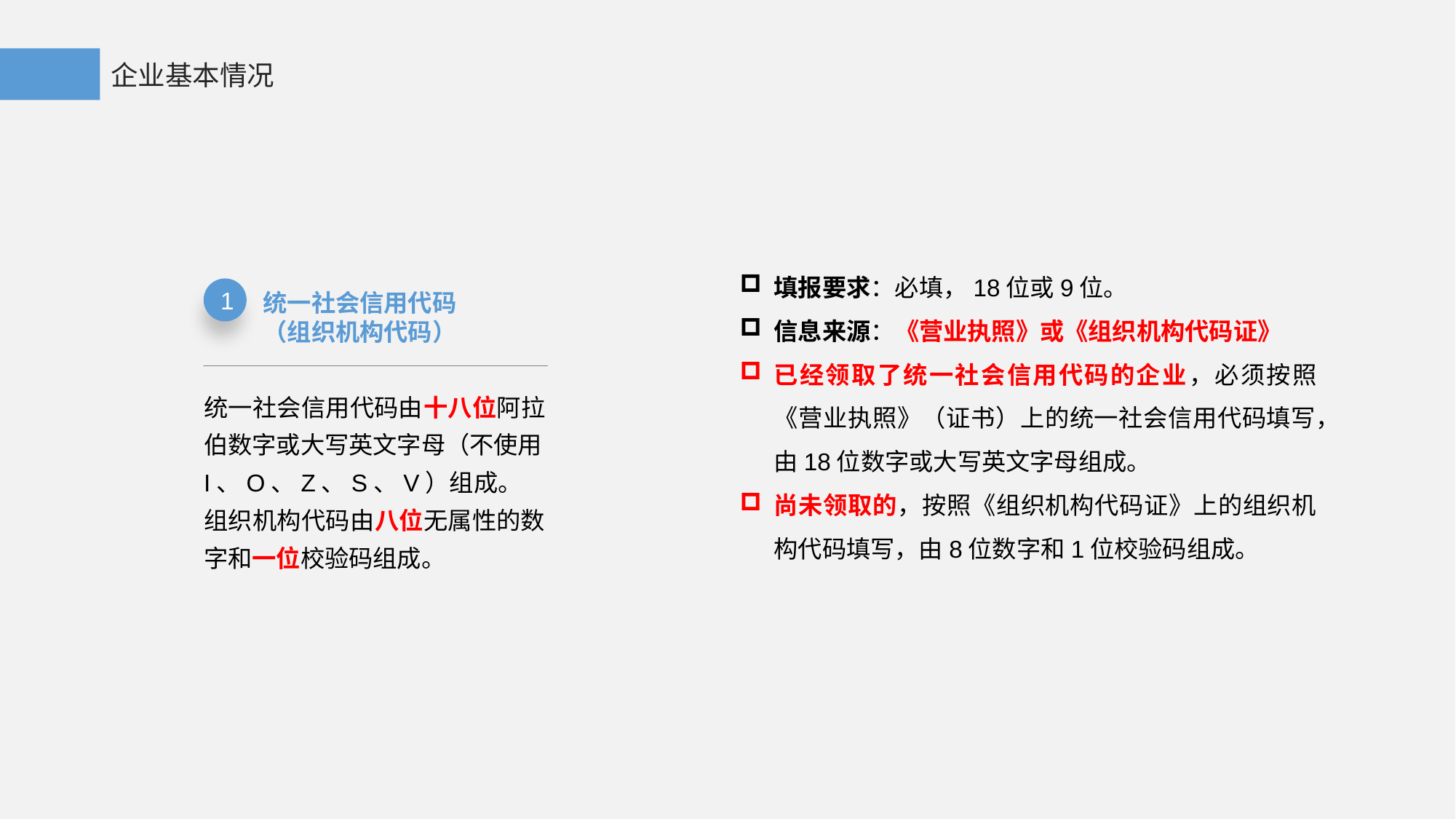

企业基本情况
填报要求：必填，18位或9位。
信息来源：《营业执照》或《组织机构代码证》
已经领取了统一社会信用代码的企业，必须按照《营业执照》（证书）上的统一社会信用代码填写，由18位数字或大写英文字母组成。
尚未领取的，按照《组织机构代码证》上的组织机构代码填写，由8位数字和1位校验码组成。
1
统一社会信用代码
（组织机构代码）
统一社会信用代码由十八位阿拉伯数字或大写英文字母（不使用I、O、Z、S、V）组成。
组织机构代码由八位无属性的数字和一位校验码组成。

8